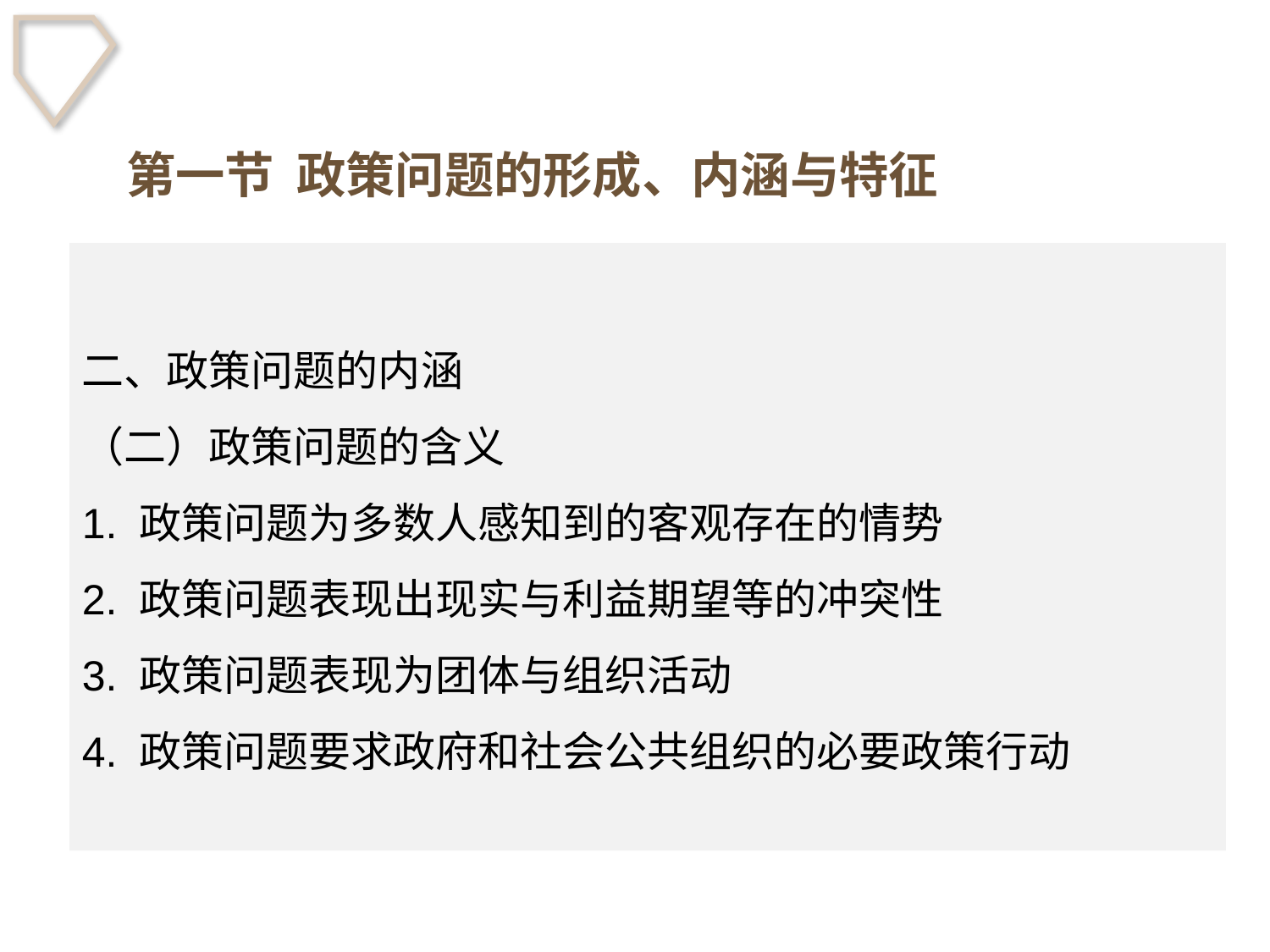

第一节  政策问题的形成、内涵与特征
二、政策问题的内涵
（二）政策问题的含义
1. 政策问题为多数人感知到的客观存在的情势
2. 政策问题表现出现实与利益期望等的冲突性
3. 政策问题表现为团体与组织活动
4. 政策问题要求政府和社会公共组织的必要政策行动